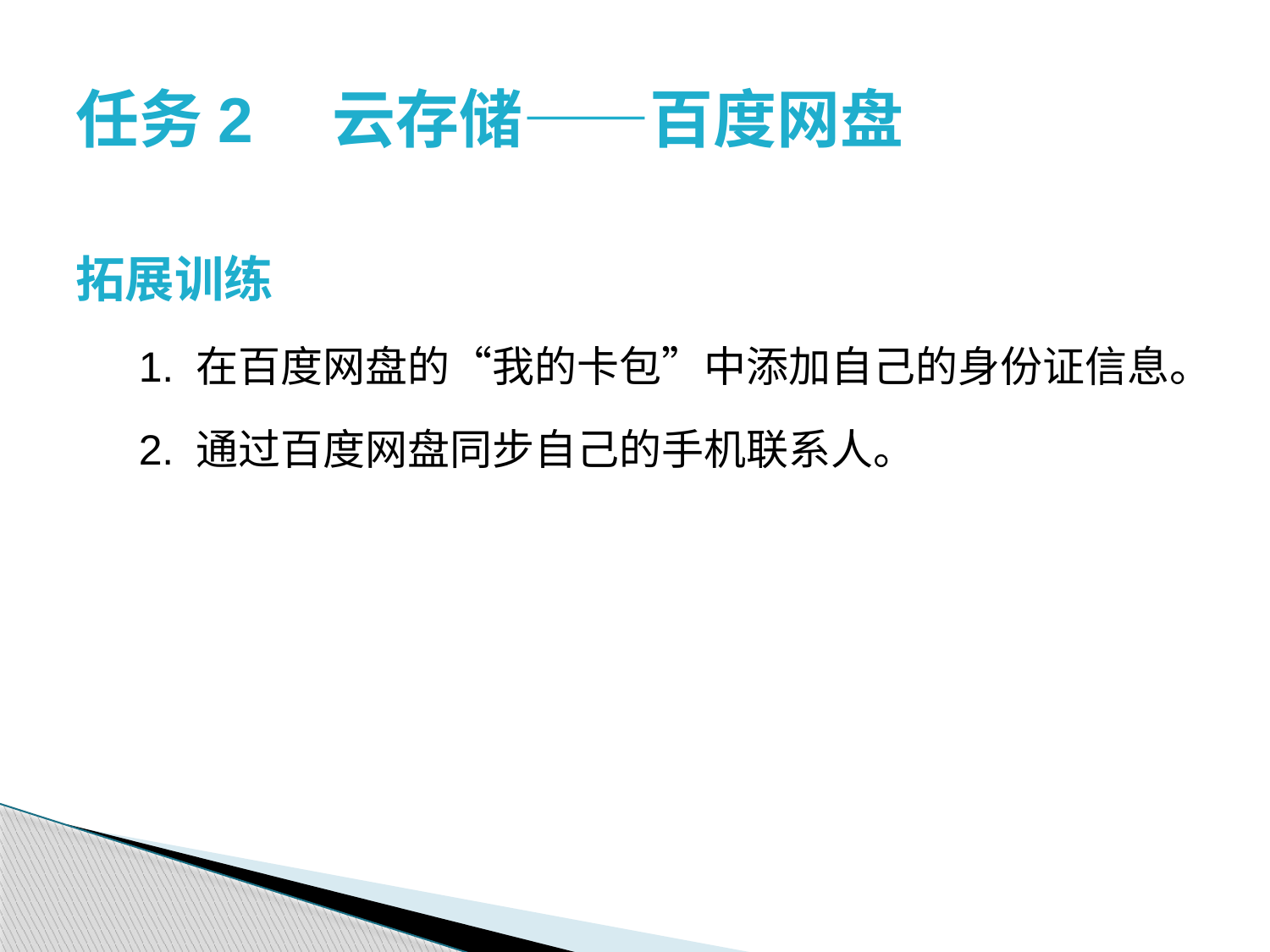

# 任务2　云存储——百度网盘
拓展训练
    1. 在百度网盘的“我的卡包”中添加自己的身份证信息。
    2. 通过百度网盘同步自己的手机联系人。